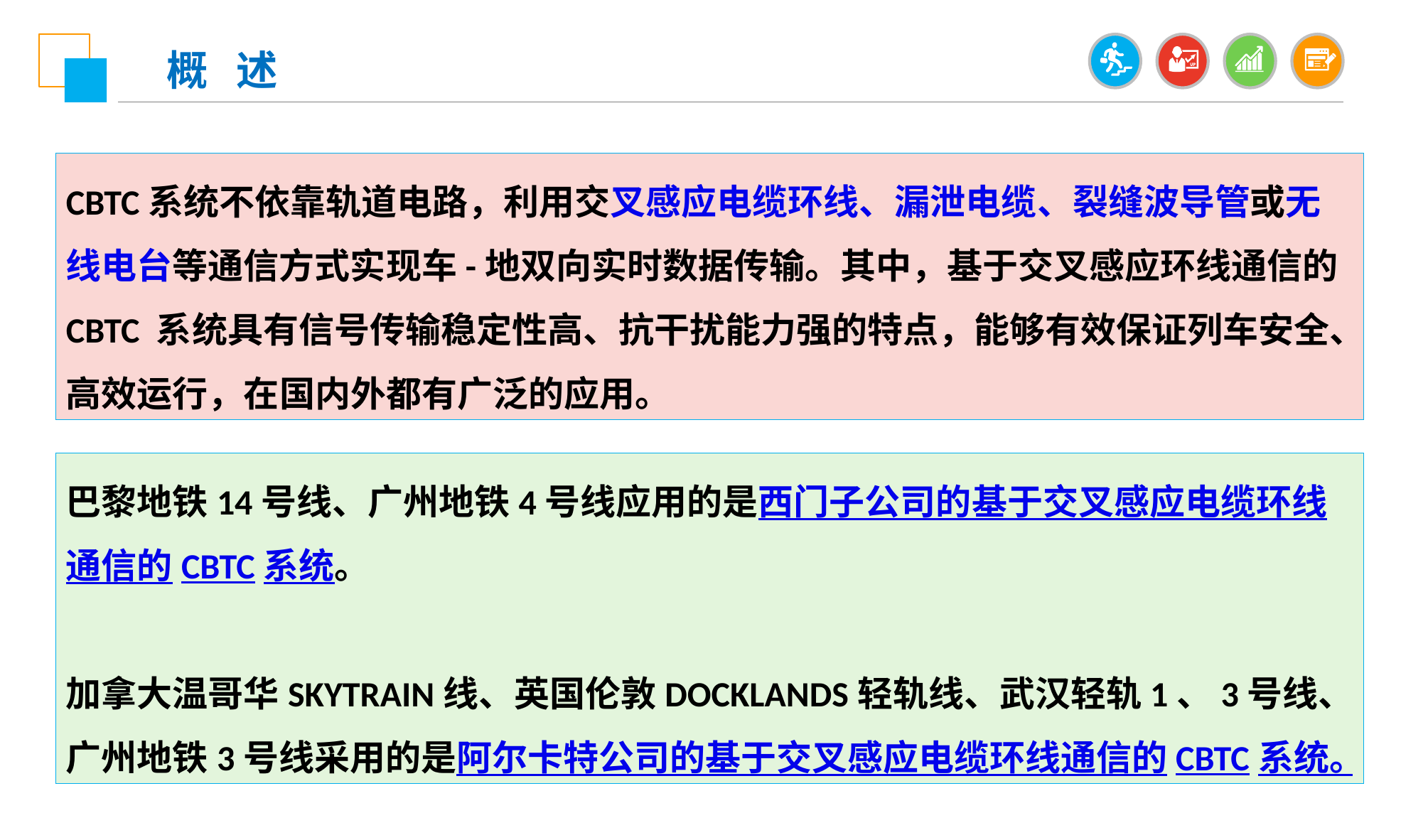

概   述
CBTC系统不依靠轨道电路，利用交叉感应电缆环线、漏泄电缆、裂缝波导管或无线电台等通信方式实现车-地双向实时数据传输。其中，基于交叉感应环线通信的CBTC 系统具有信号传输稳定性高、抗干扰能力强的特点，能够有效保证列车安全、高效运行，在国内外都有广泛的应用。
巴黎地铁14号线、广州地铁4号线应用的是西门子公司的基于交叉感应电缆环线通信的CBTC系统。

加拿大温哥华SKYTRAIN线、英国伦敦DOCKLANDS轻轨线、武汉轻轨1、3号线、广州地铁3号线采用的是阿尔卡特公司的基于交叉感应电缆环线通信的CBTC系统。